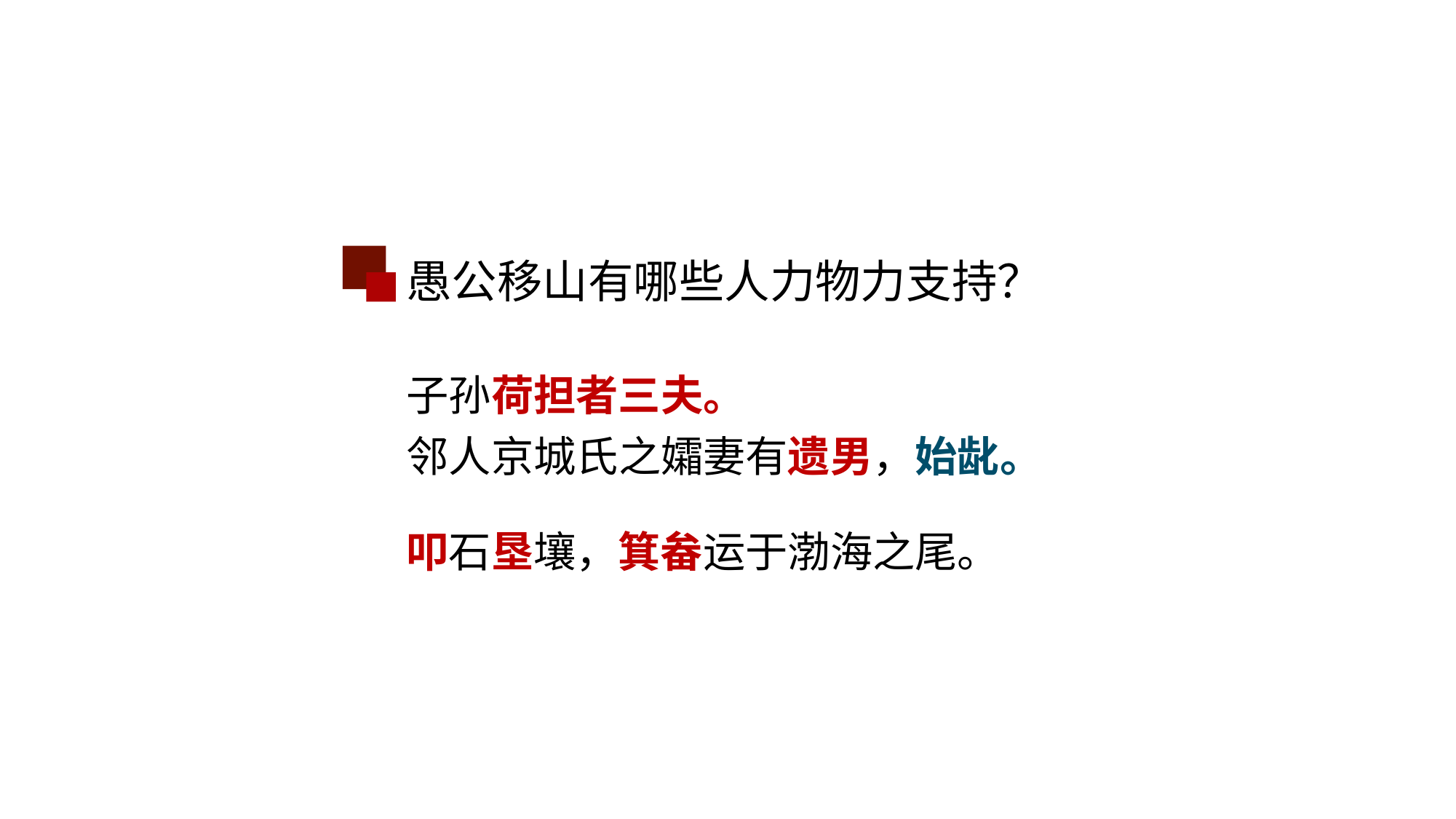

愚公移山有哪些人力物力支持？

子孙荷担者三夫。
邻人京城氏之孀妻有遗男，始龀。
叩石垦壤，箕畚运于渤海之尾。